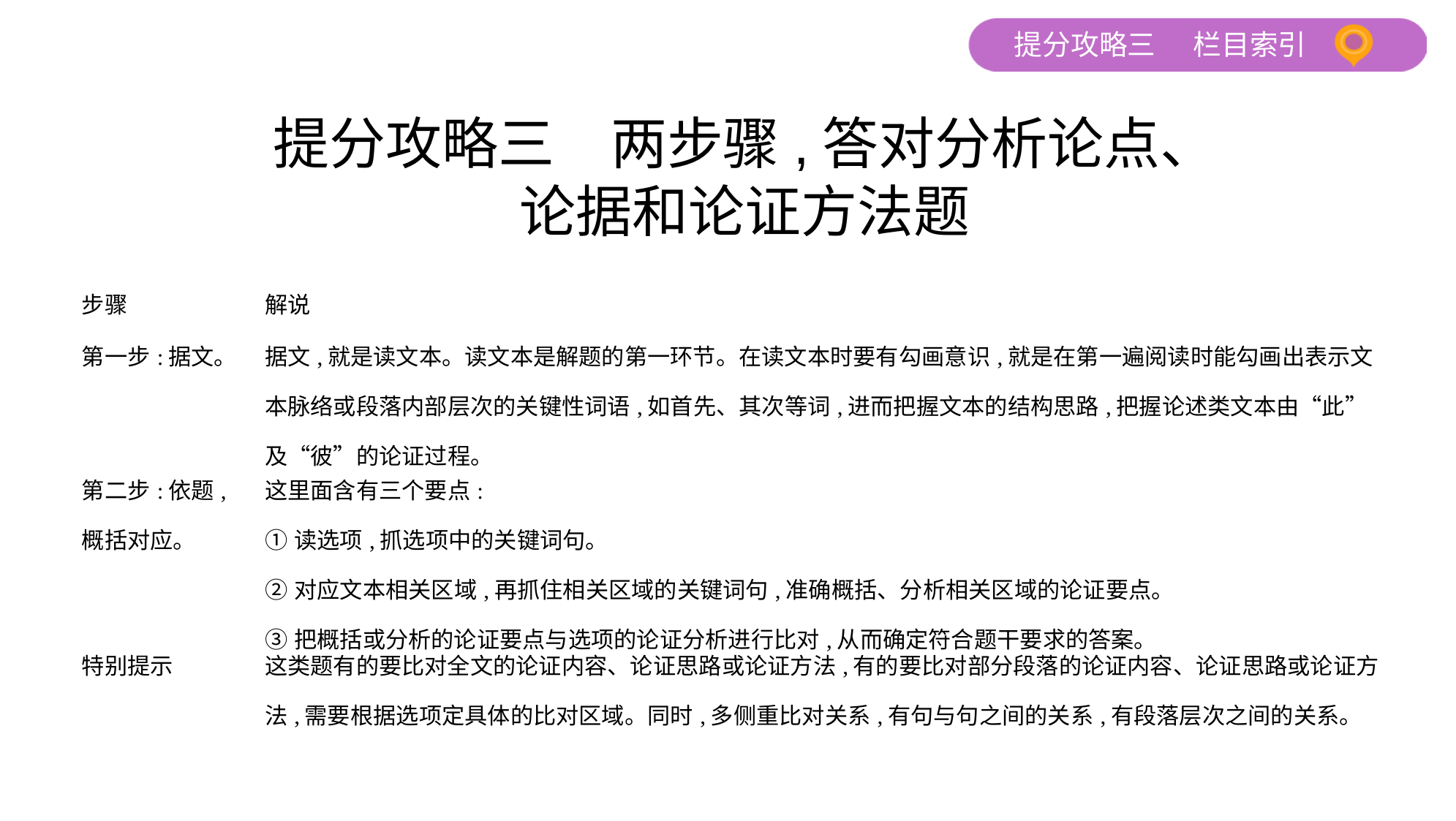

提分攻略三　两步骤,答对分析论点、
论据和论证方法题
| 步骤 | 解说 |
| --- | --- |
| 第一步:据文。 | 据文,就是读文本。读文本是解题的第一环节。在读文本时要有勾画意识,就是在第一遍阅读时能勾画出表示文本脉络或段落内部层次的关键性词语,如首先、其次等词,进而把握文本的结构思路,把握论述类文本由“此”及“彼”的论证过程。 |
| 第二步:依题, 概括对应。 | 这里面含有三个要点: ①读选项,抓选项中的关键词句。 ②对应文本相关区域,再抓住相关区域的关键词句,准确概括、分析相关区域的论证要点。 ③把概括或分析的论证要点与选项的论证分析进行比对,从而确定符合题干要求的答案。 |
| 特别提示 | 这类题有的要比对全文的论证内容、论证思路或论证方法,有的要比对部分段落的论证内容、论证思路或论证方法,需要根据选项定具体的比对区域。同时,多侧重比对关系,有句与句之间的关系,有段落层次之间的关系。 |